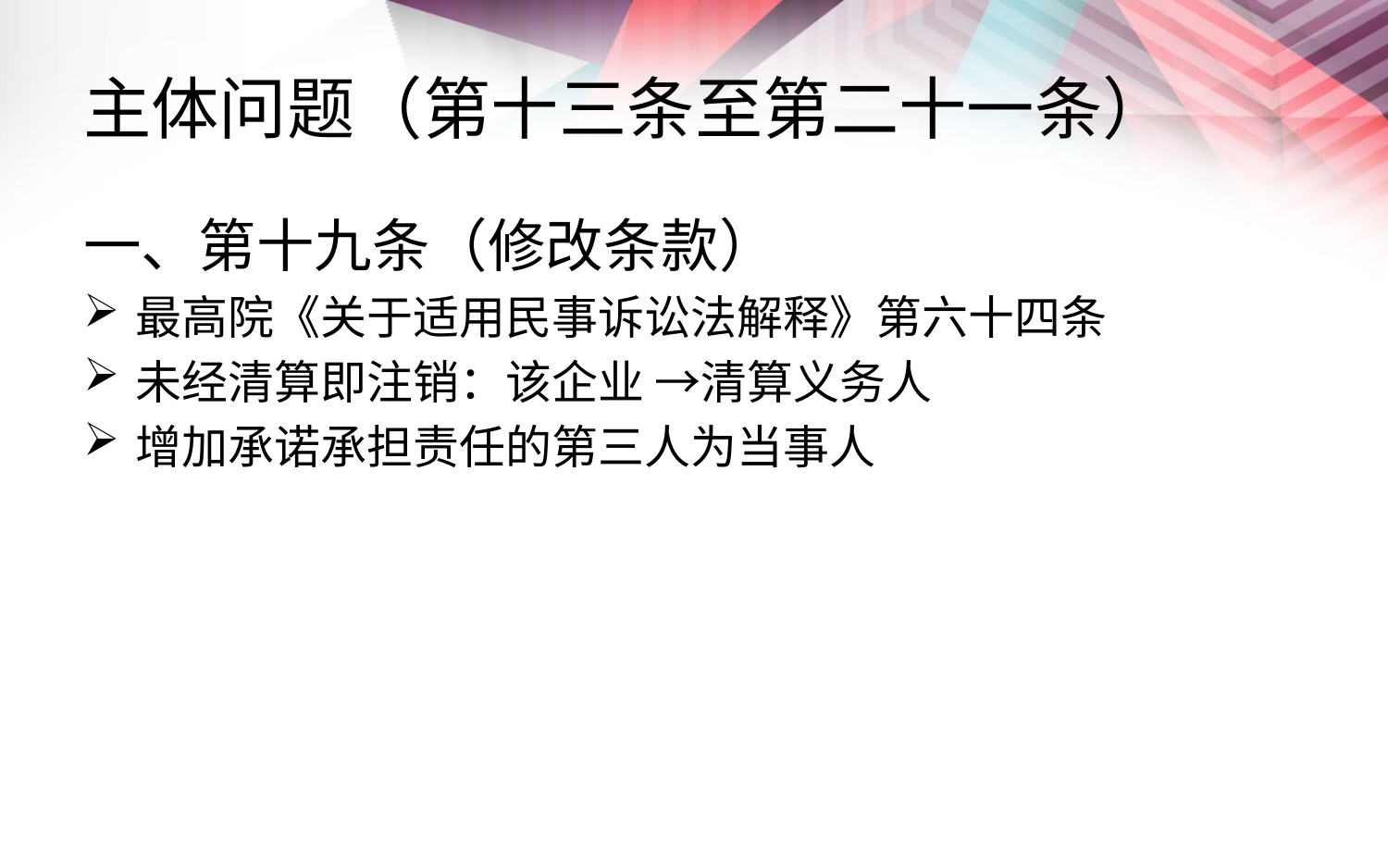

# 主体问题（第十三条至第二十一条）
一、第十九条（修改条款）
最高院《关于适用民事诉讼法解释》第六十四条
未经清算即注销：该企业 →清算义务人
增加承诺承担责任的第三人为当事人